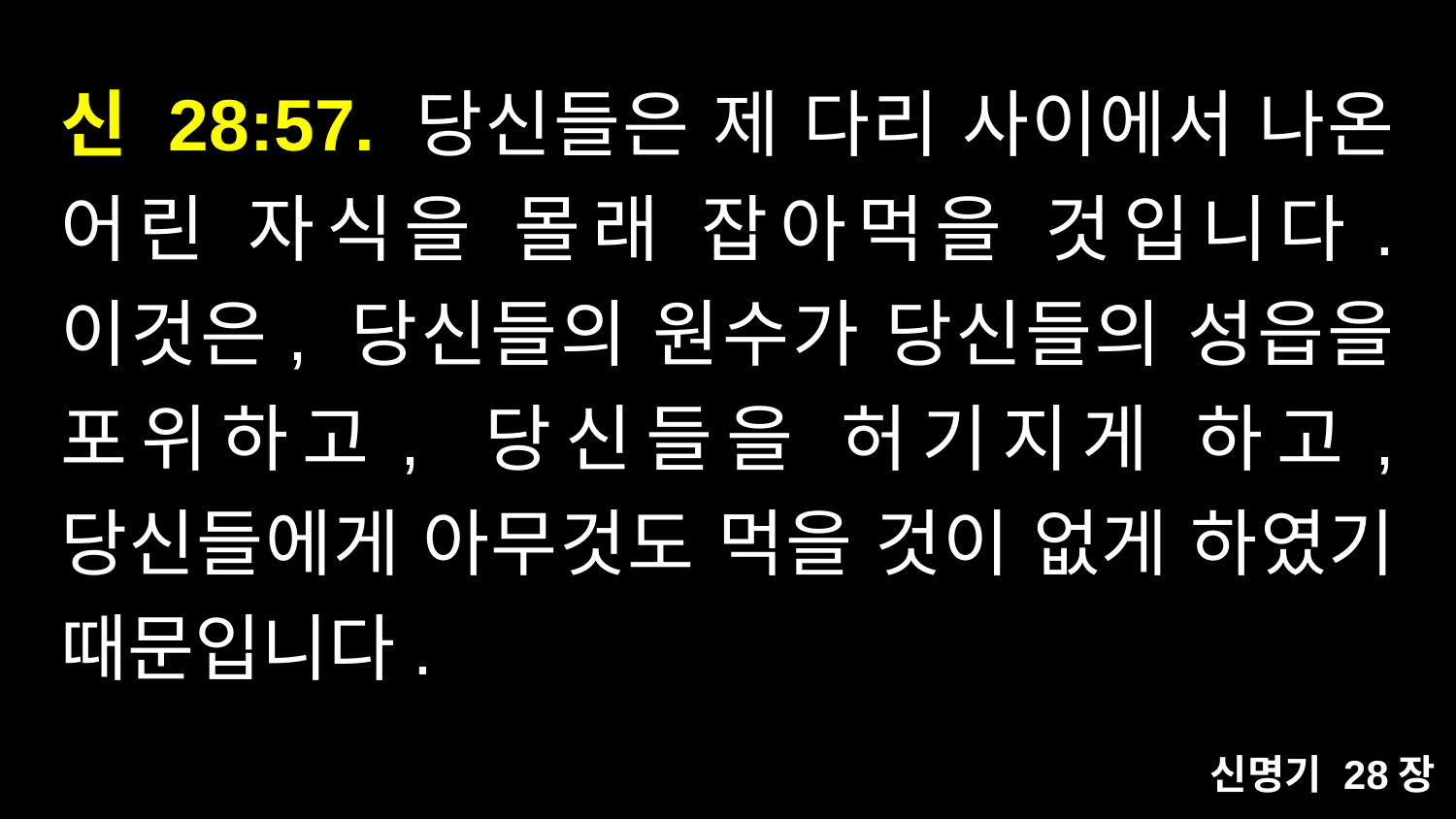

# 신 28:57. 당신들은 제 다리 사이에서 나온 어린 자식을 몰래 잡아먹을 것입니다. 이것은, 당신들의 원수가 당신들의 성읍을 포위하고, 당신들을 허기지게 하고, 당신들에게 아무것도 먹을 것이 없게 하였기 때문입니다.
신명기 28장